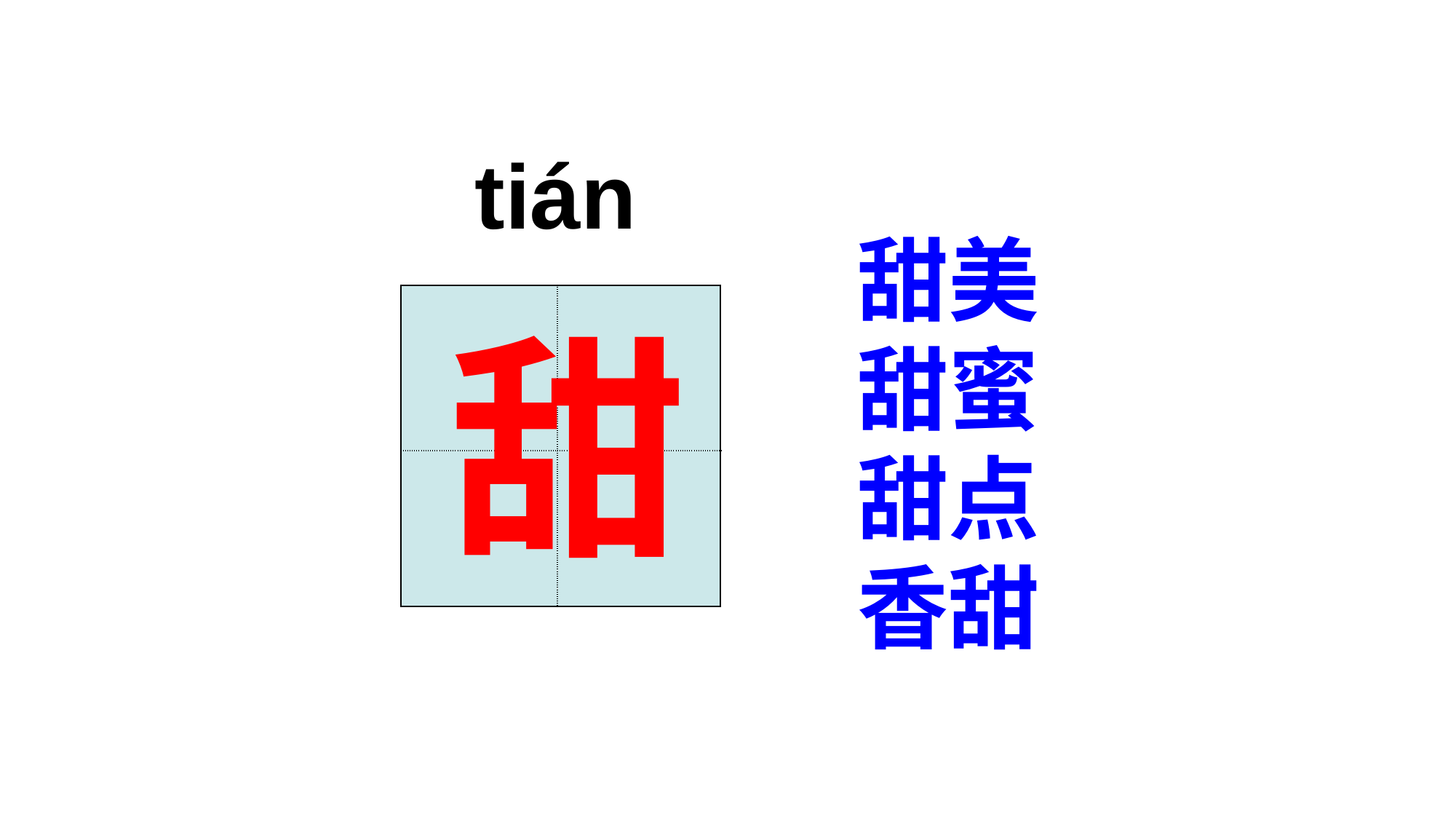

tián
甜美
甜蜜
甜点
香甜
|  |  |
| --- | --- |
|  |  |
甜